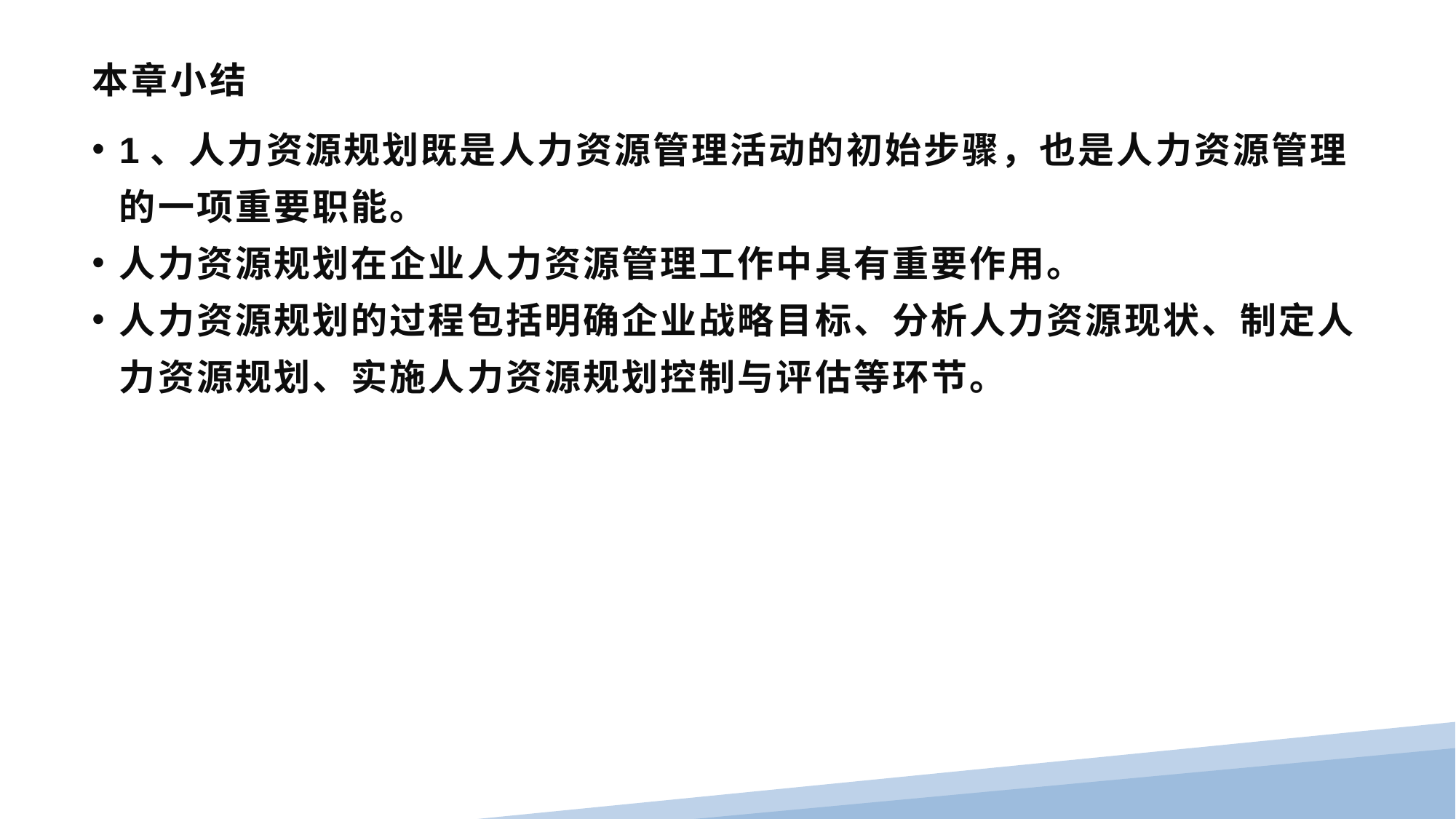

# 本章小结
1、人力资源规划既是人力资源管理活动的初始步骤，也是人力资源管理的一项重要职能。
人力资源规划在企业人力资源管理工作中具有重要作用。
人力资源规划的过程包括明确企业战略目标、分析人力资源现状、制定人力资源规划、实施人力资源规划控制与评估等环节。